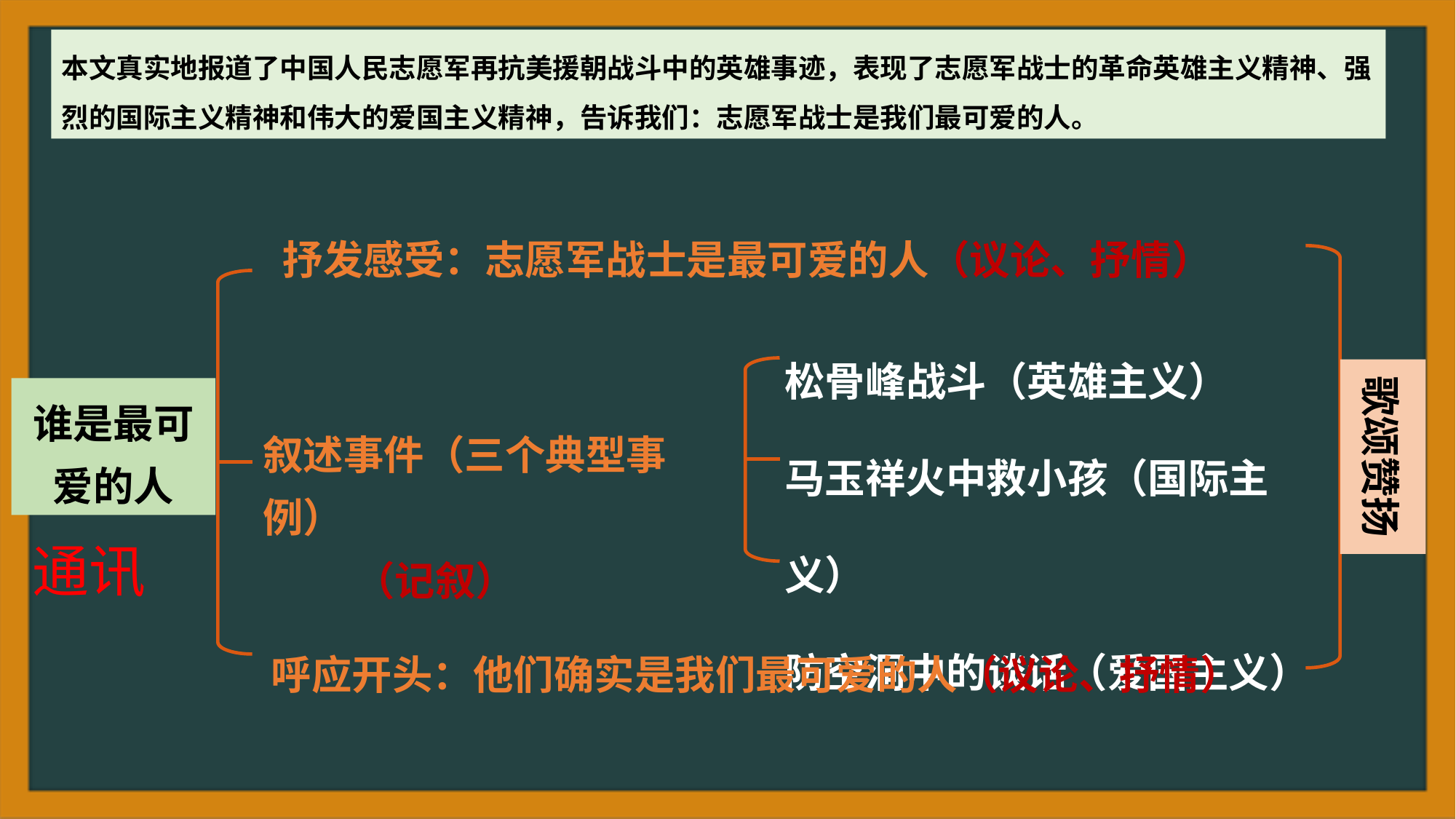

本文真实地报道了中国人民志愿军再抗美援朝战斗中的英雄事迹，表现了志愿军战士的革命英雄主义精神、强烈的国际主义精神和伟大的爱国主义精神，告诉我们：志愿军战士是我们最可爱的人。
抒发感受：志愿军战士是最可爱的人（议论、抒情）

松骨峰战斗（英雄主义）
马玉祥火中救小孩（国际主义）
防空洞中的谈话（爱国主义）

歌颂赞扬
谁是最可爱的人
叙述事件（三个典型事例）
         （记叙）
通讯
呼应开头：他们确实是我们最可爱的人（议论、抒情）